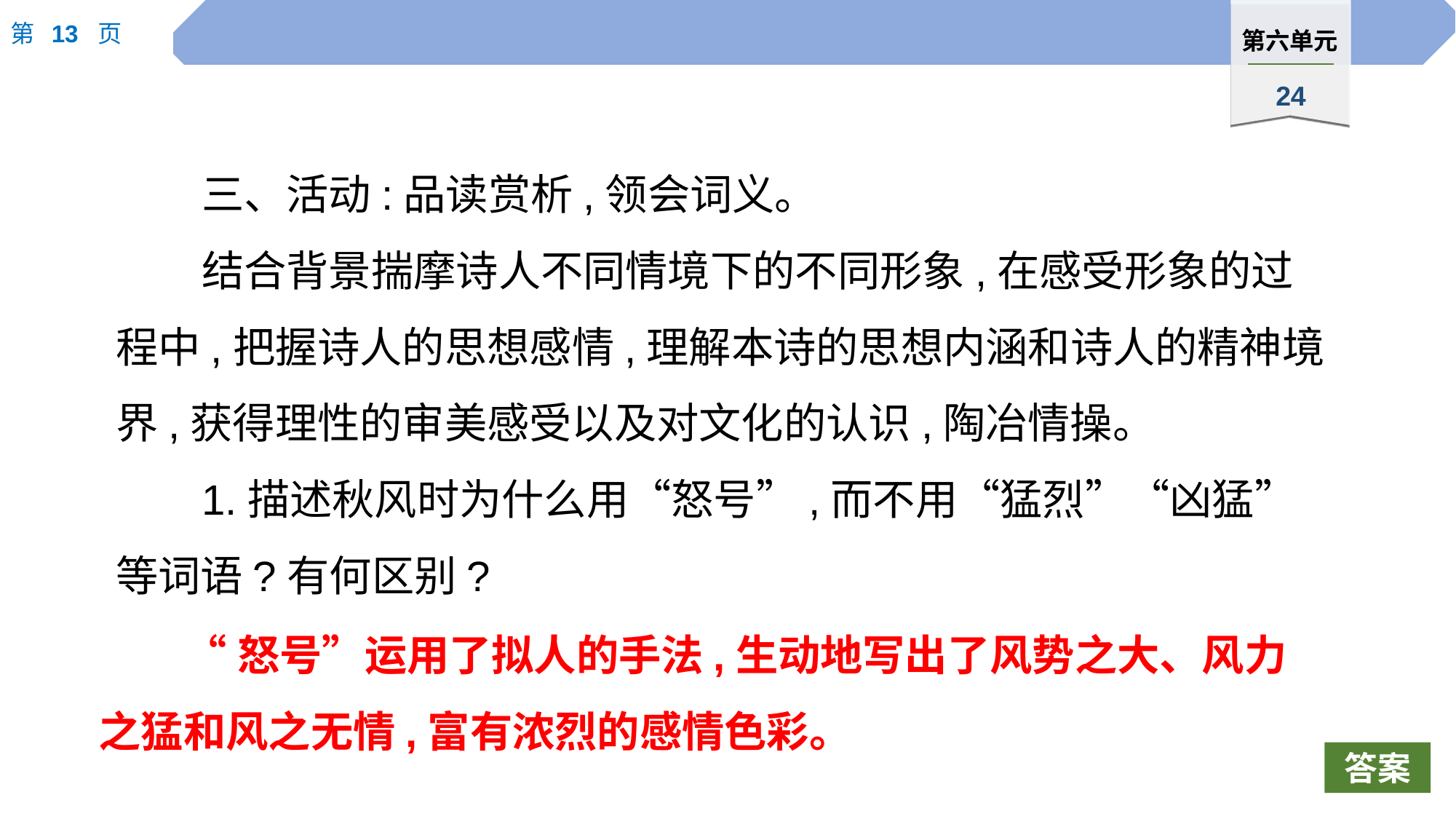

三、活动:品读赏析,领会词义。
结合背景揣摩诗人不同情境下的不同形象,在感受形象的过程中,把握诗人的思想感情,理解本诗的思想内涵和诗人的精神境界,获得理性的审美感受以及对文化的认识,陶冶情操。
1.描述秋风时为什么用“怒号”,而不用“猛烈”“凶猛”等词语?有何区别?
“怒号”运用了拟人的手法,生动地写出了风势之大、风力之猛和风之无情,富有浓烈的感情色彩。
答案